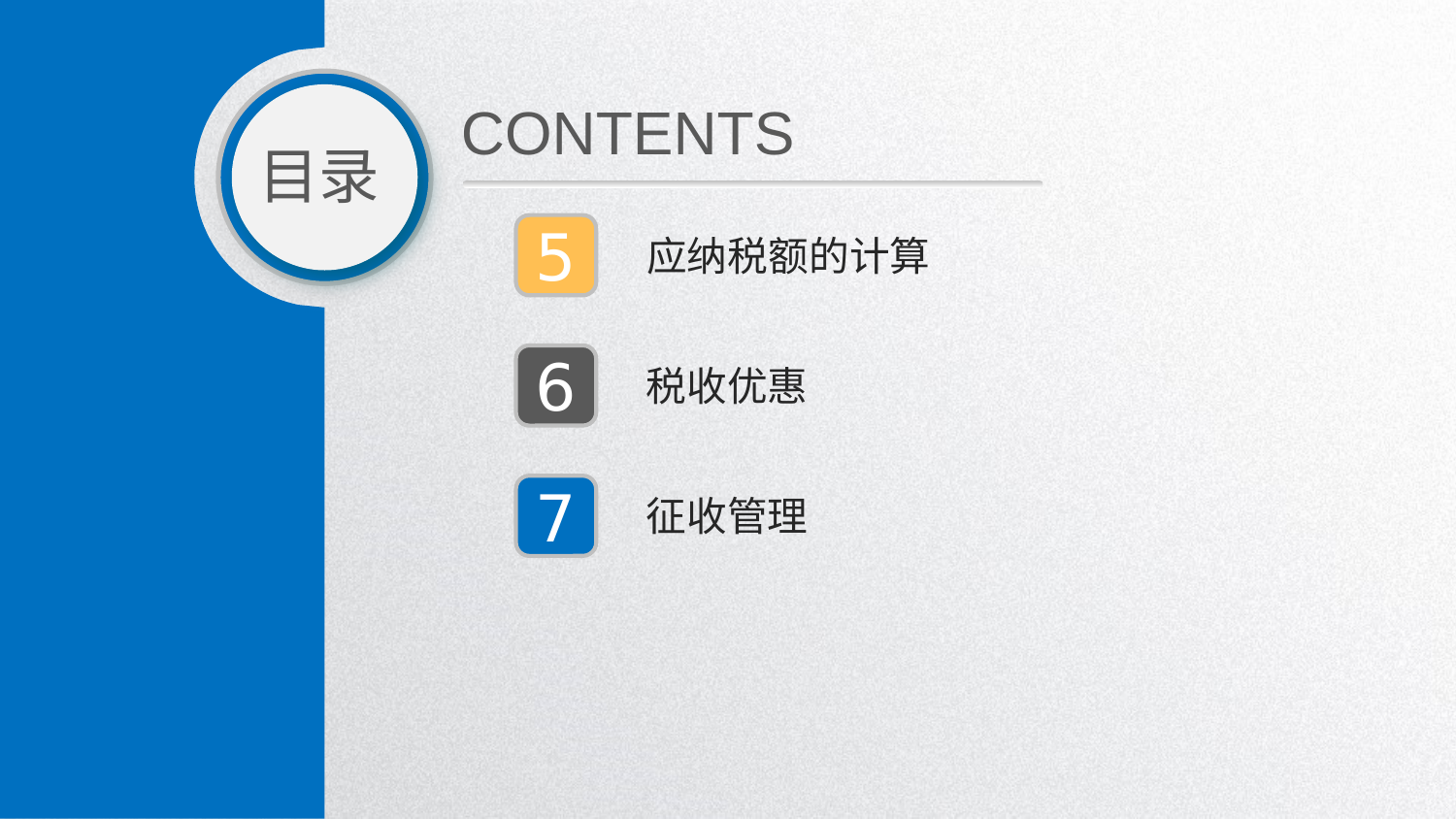

CONTENTS
目录

5
应纳税额的计算
6
税收优惠
7
征收管理